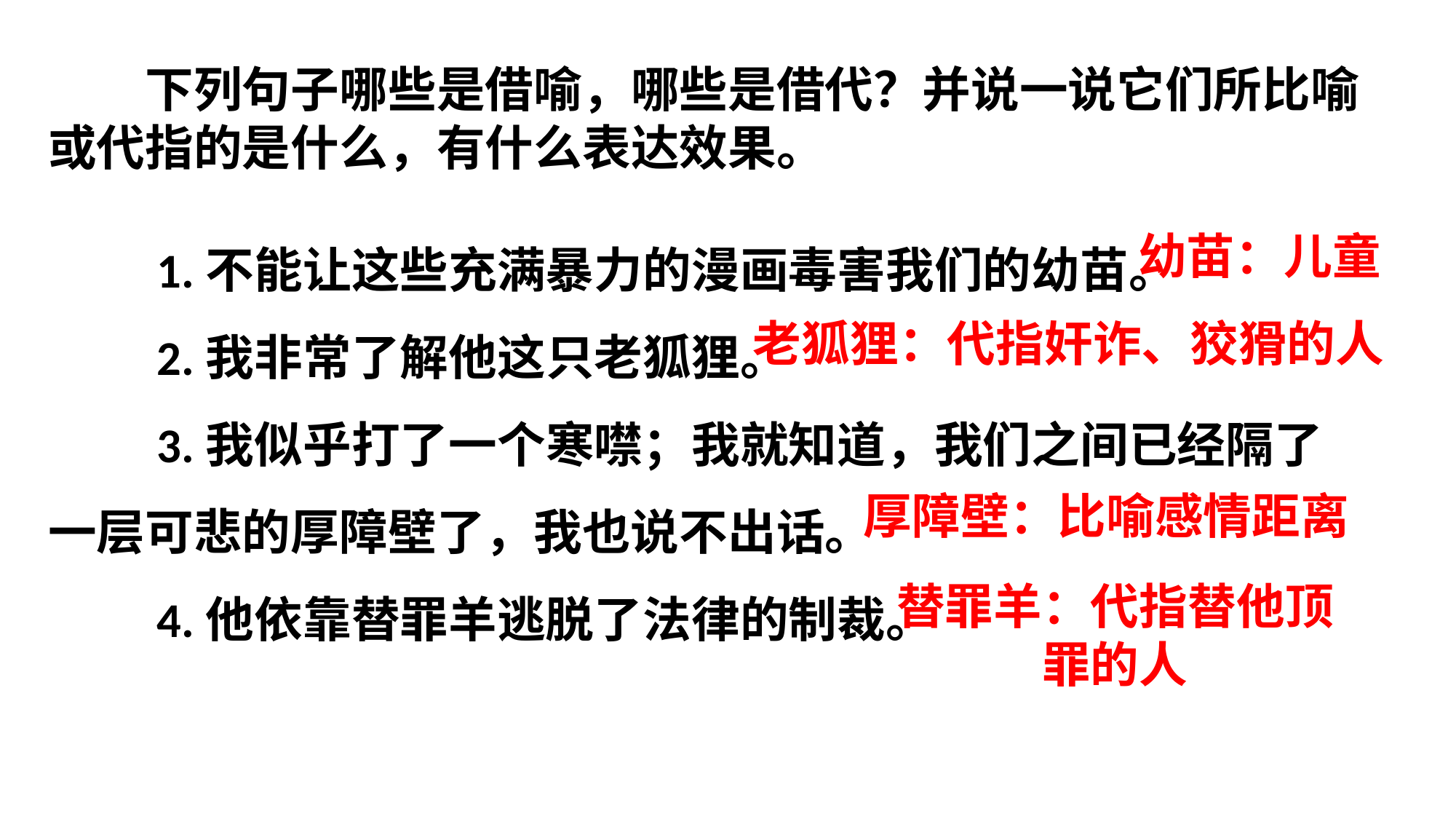

下列句子哪些是借喻，哪些是借代？并说一说它们所比喻或代指的是什么，有什么表达效果。
　　1.不能让这些充满暴力的漫画毒害我们的幼苗。
　　2.我非常了解他这只老狐狸。
　　3.我似乎打了一个寒噤；我就知道，我们之间已经隔了一层可悲的厚障壁了，我也说不出话。
　　4.他依靠替罪羊逃脱了法律的制裁。
幼苗：儿童
老狐狸：代指奸诈、狡猾的人
厚障壁：比喻感情距离
替罪羊：代指替他顶罪的人